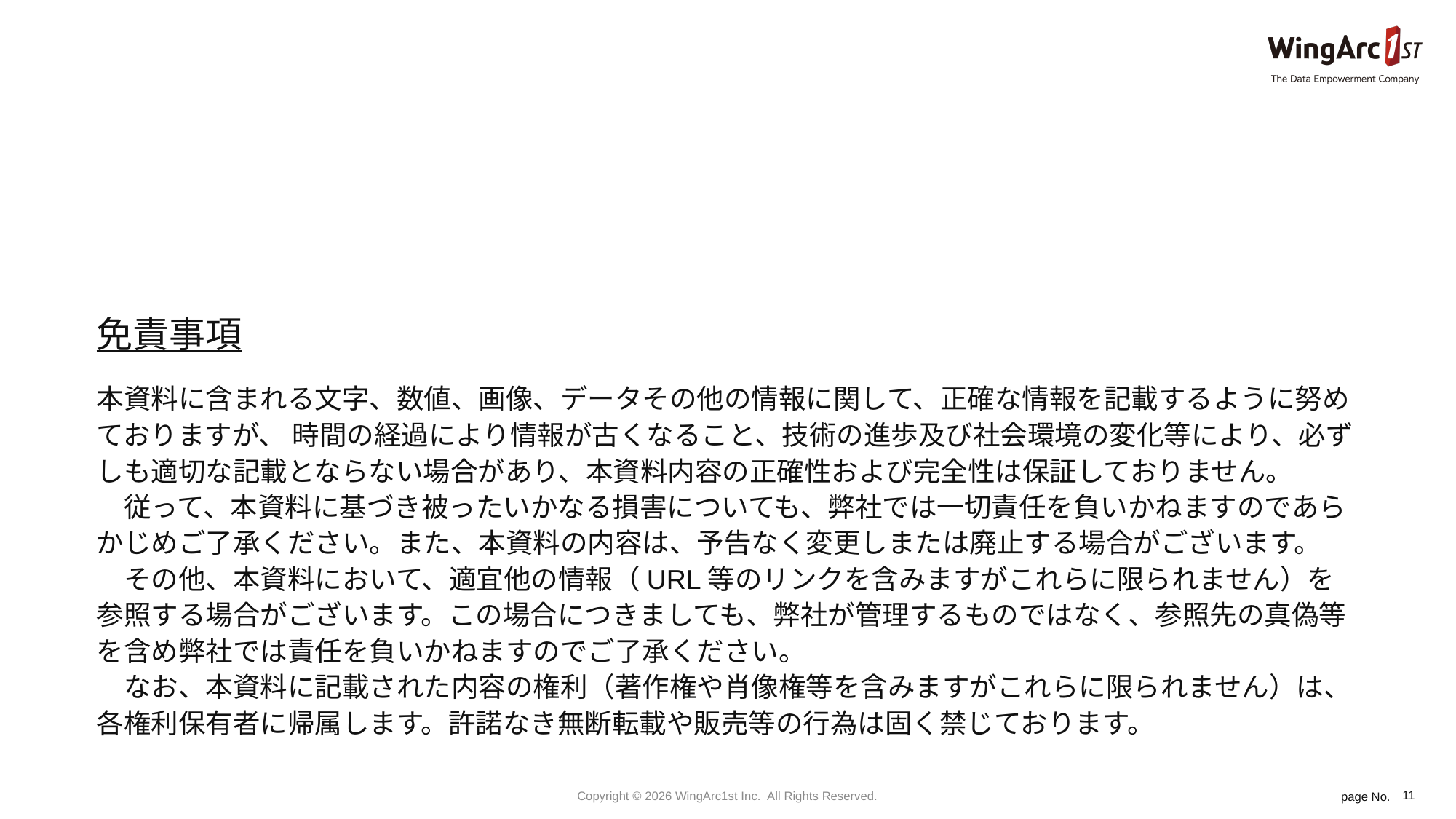

免責事項
本資料に含まれる文字、数値、画像、データその他の情報に関して、正確な情報を記載するように努めておりますが、 時間の経過により情報が古くなること、技術の進歩及び社会環境の変化等により、必ずしも適切な記載とならない場合があり、本資料内容の正確性および完全性は保証しておりません。
　従って、本資料に基づき被ったいかなる損害についても、弊社では一切責任を負いかねますのであらかじめご了承ください。また、本資料の内容は、予告なく変更しまたは廃止する場合がございます。
　その他、本資料において、適宜他の情報（URL等のリンクを含みますがこれらに限られません）を参照する場合がございます。この場合につきましても、弊社が管理するものではなく、参照先の真偽等を含め弊社では責任を負いかねますのでご了承ください。
　なお、本資料に記載された内容の権利（著作権や肖像権等を含みますがこれらに限られません）は、各権利保有者に帰属します。許諾なき無断転載や販売等の行為は固く禁じております。
11
Copyright © 2026 WingArc1st Inc.  All Rights Reserved.